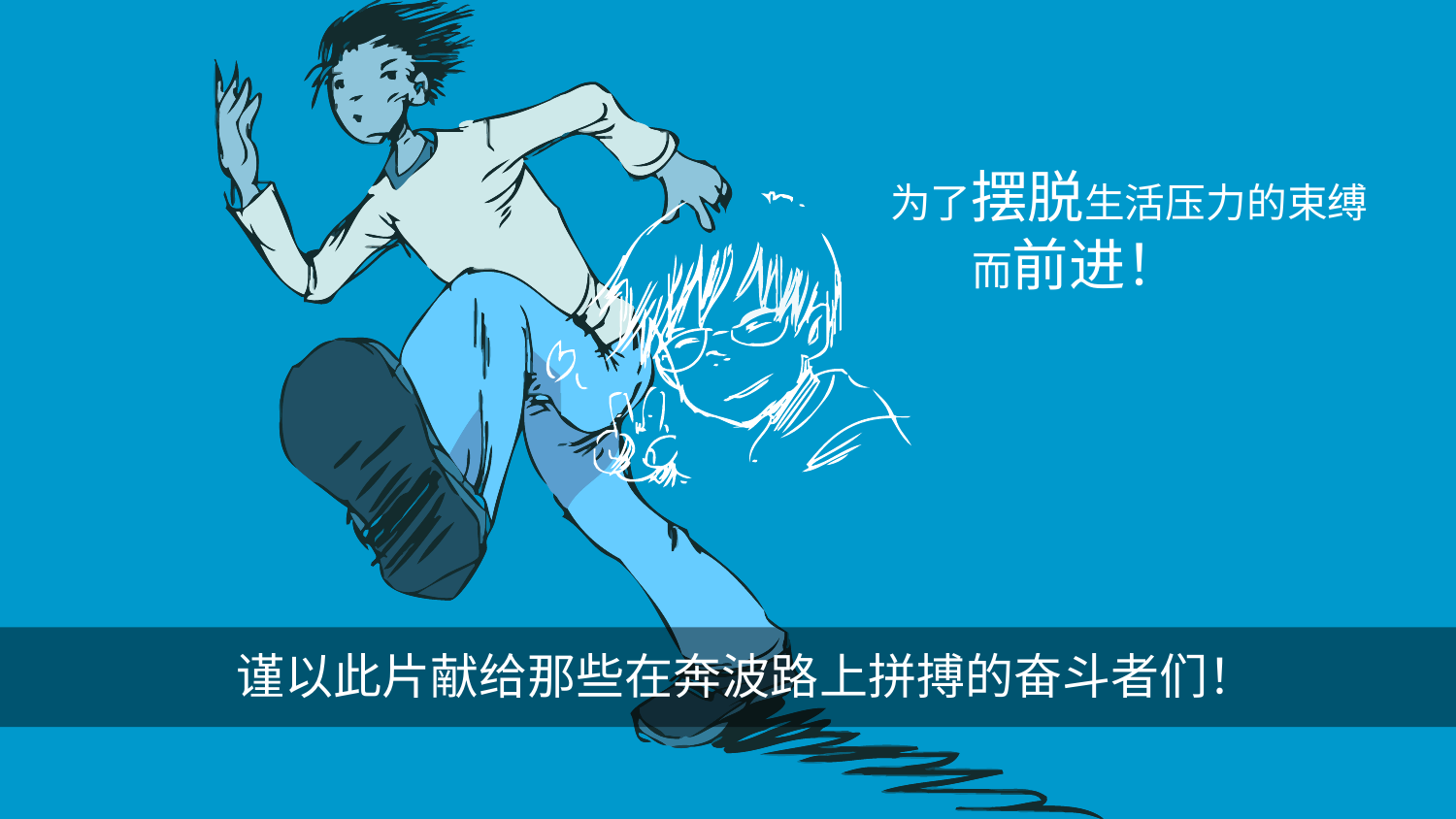

为了摆脱生活压力的束缚
        而前进！

谨以此片献给那些在奔波路上拼搏的奋斗者们！